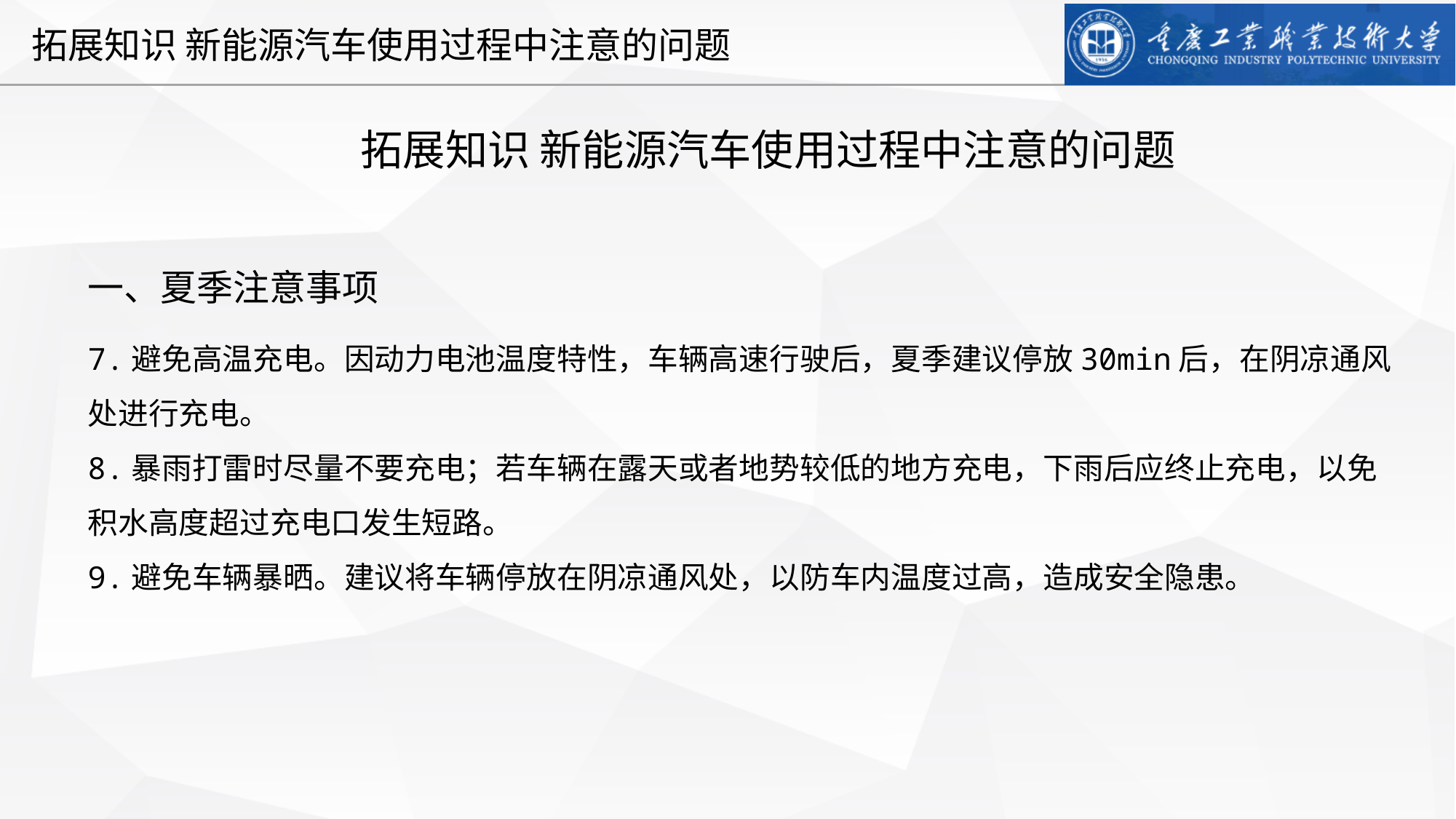

拓展知识 新能源汽车使用过程中注意的问题
一、夏季注意事项
7.避免高温充电。因动力电池温度特性，车辆高速行驶后，夏季建议停放30min后，在阴凉通风处进行充电。
8.暴雨打雷时尽量不要充电；若车辆在露天或者地势较低的地方充电，下雨后应终止充电，以免积水高度超过充电口发生短路。
9.避免车辆暴晒。建议将车辆停放在阴凉通风处，以防车内温度过高，造成安全隐患。